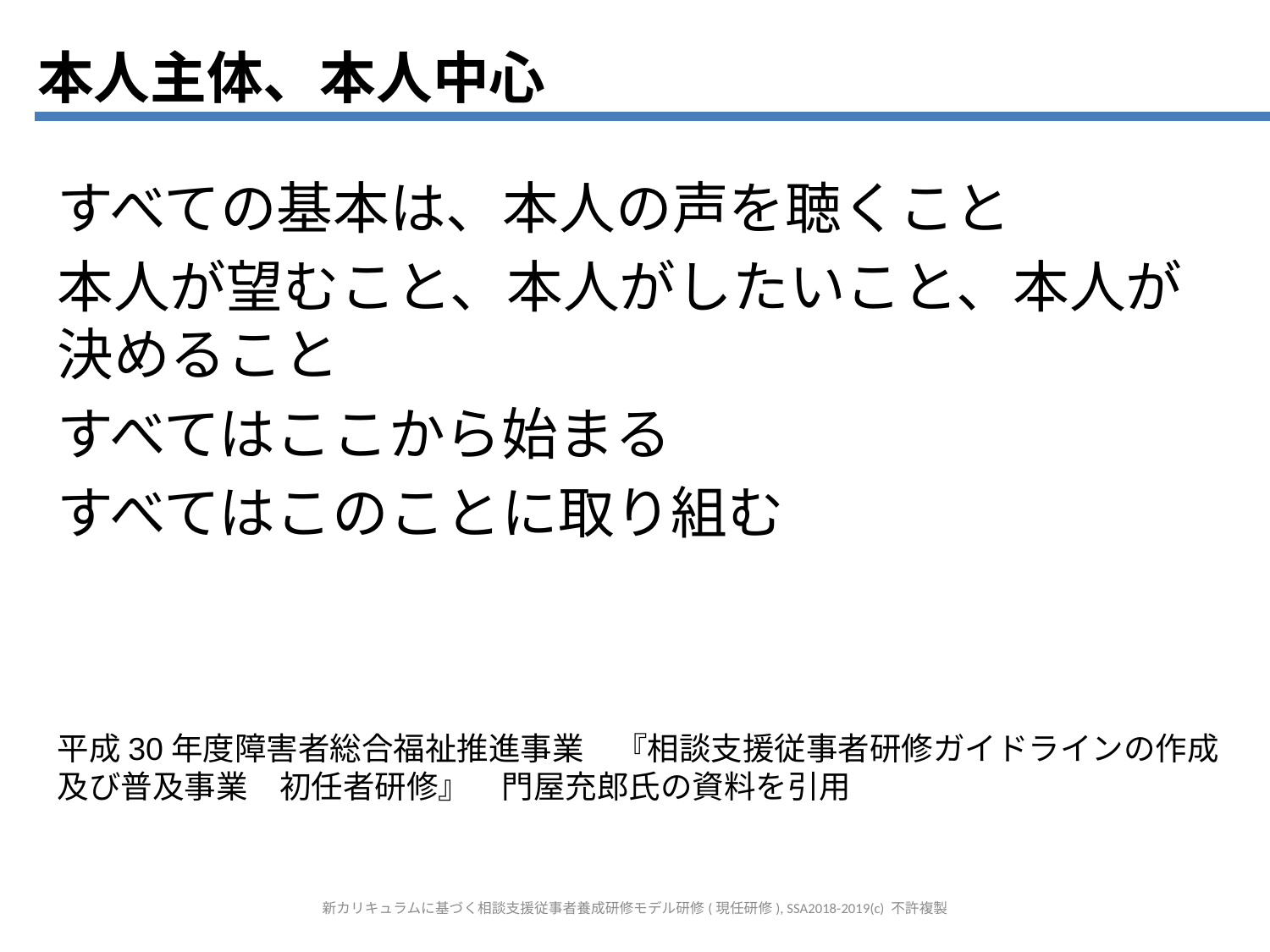

本人主体、本人中心
すべての基本は、本人の声を聴くこと
本人が望むこと、本人がしたいこと、本人が決めること
すべてはここから始まる
すべてはこのことに取り組む

平成30年度障害者総合福祉推進事業　『相談支援従事者研修ガイドラインの作成及び普及事業　初任者研修』　門屋充郎氏の資料を引用
新カリキュラムに基づく相談支援従事者養成研修モデル研修(現任研修), SSA2018-2019(c) 不許複製